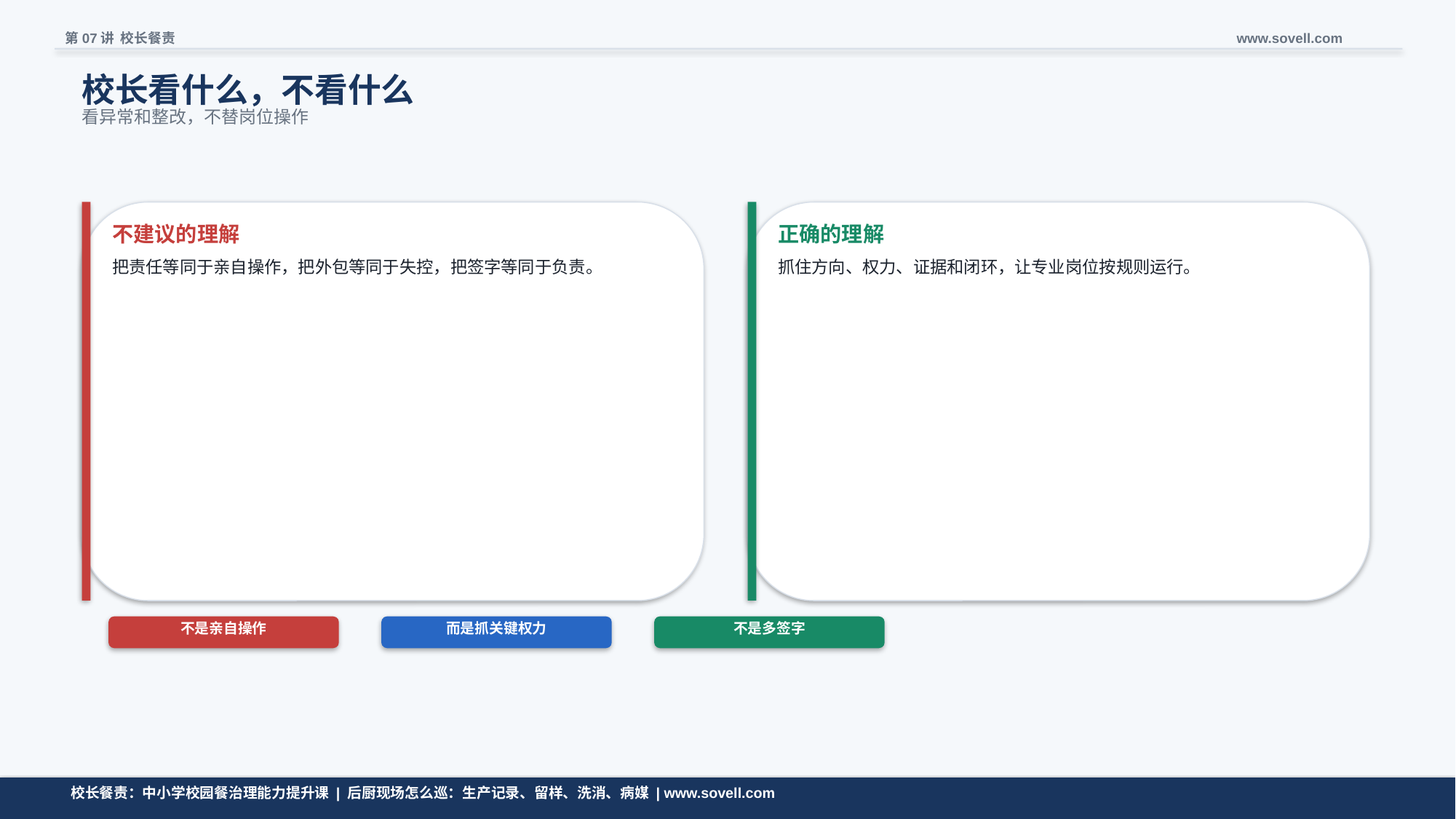

第07讲  校长餐责
www.sovell.com

校长看什么，不看什么
看异常和整改，不替岗位操作

不建议的理解
正确的理解
把责任等同于亲自操作，把外包等同于失控，把签字等同于负责。
抓住方向、权力、证据和闭环，让专业岗位按规则运行。

不是亲自操作
而是抓关键权力
不是多签字

第3讲讲路径，第4讲讲权力。
校长餐责：中小学校园餐治理能力提升课 | 后厨现场怎么巡：生产记录、留样、洗消、病媒 | www.sovell.com